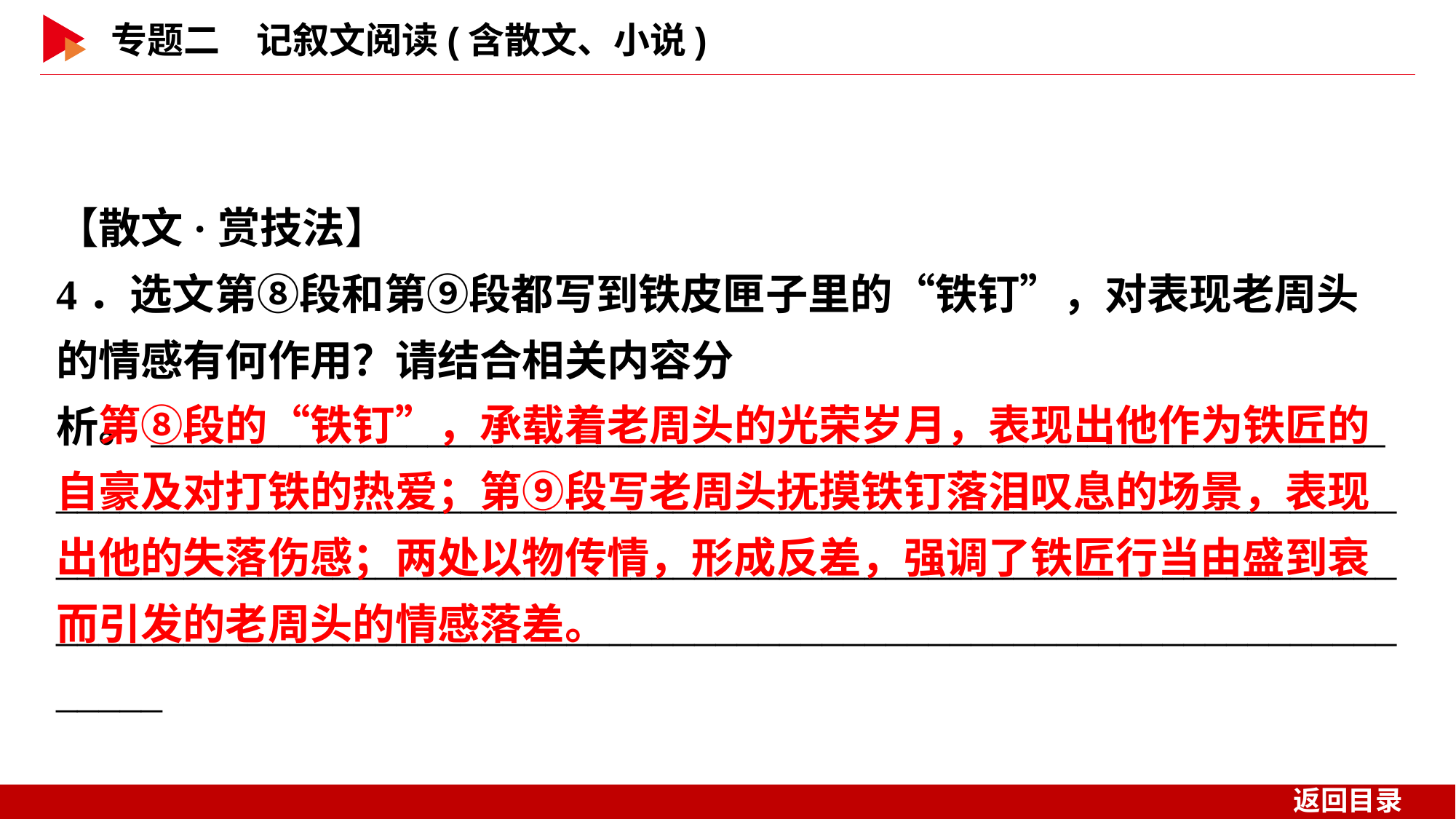

【散文·赏技法】
4．选文第⑧段和第⑨段都写到铁皮匣子里的“铁钉”，对表现老周头的情感有何作用？请结合相关内容分析。____________________________________________________________________________________________________________________________________________________________________________________________________________________________________________________________
　第⑧段的“铁钉”，承载着老周头的光荣岁月，表现出他作为铁匠的自豪及对打铁的热爱；第⑨段写老周头抚摸铁钉落泪叹息的场景，表现出他的失落伤感；两处以物传情，形成反差，强调了铁匠行当由盛到衰而引发的老周头的情感落差。